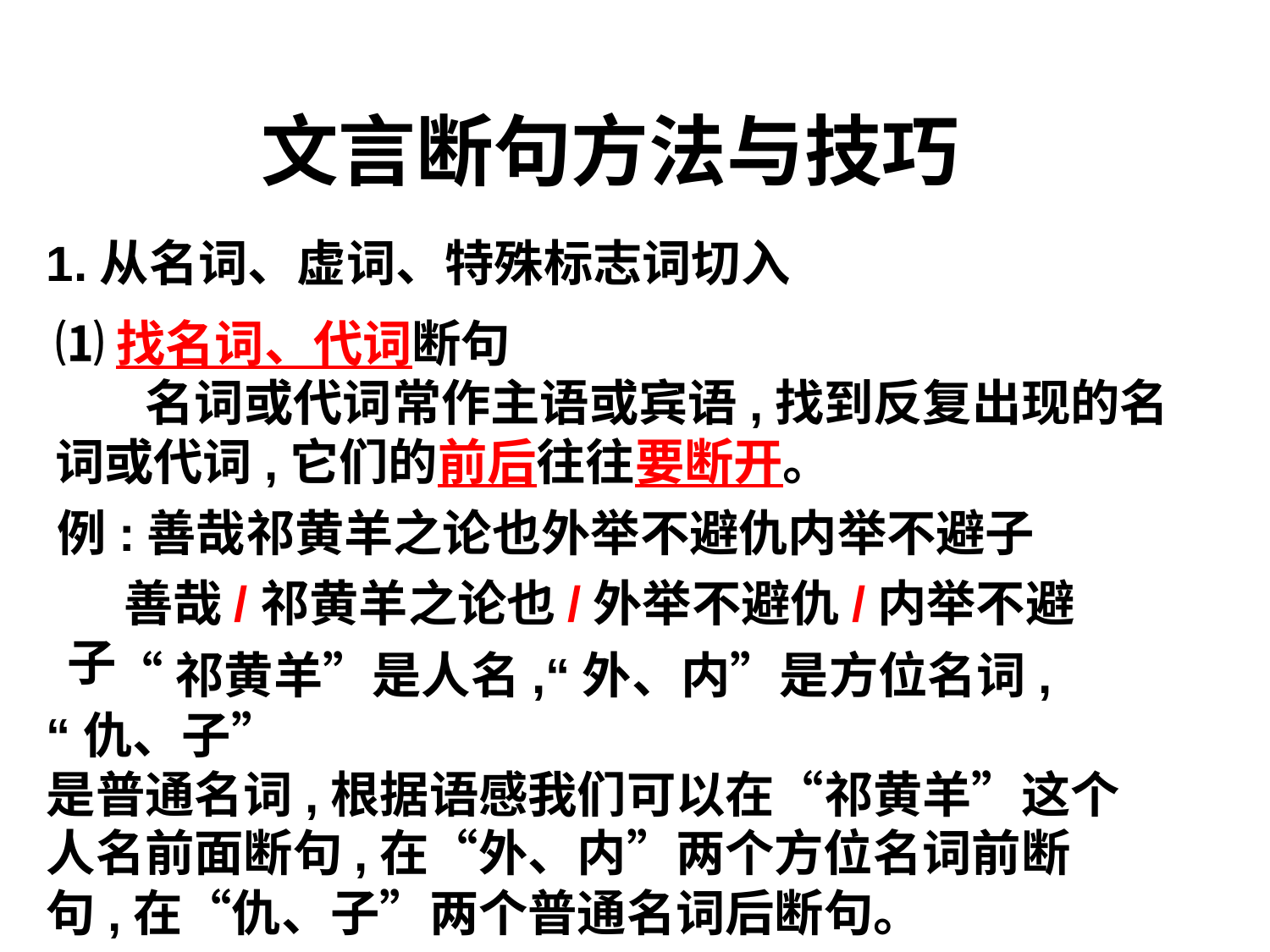

文言断句方法与技巧
1.从名词、虚词、特殊标志词切入

⑴找名词、代词断句
       名词或代词常作主语或宾语,找到反复出现的名词或代词,它们的前后往往要断开。
例:善哉祁黄羊之论也外举不避仇内举不避子
    善哉/祁黄羊之论也/外举不避仇/内举不避子
      “祁黄羊”是人名,“外、内”是方位名词,“仇、子”
是普通名词,根据语感我们可以在“祁黄羊”这个人名前面断句,在“外、内”两个方位名词前断句,在“仇、子”两个普通名词后断句。